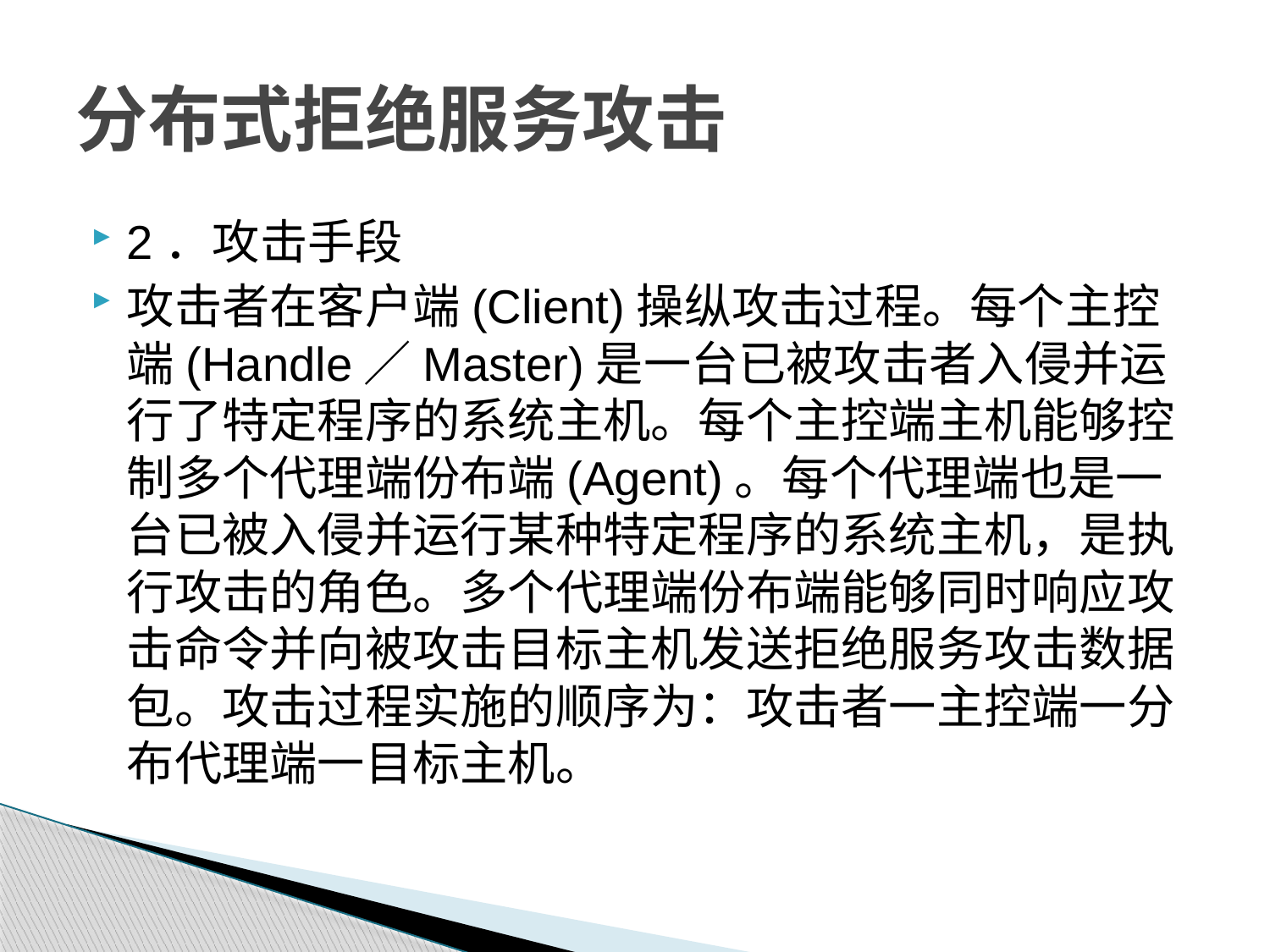

# 分布式拒绝服务攻击
2．攻击手段
攻击者在客户端(Client)操纵攻击过程。每个主控端(Handle／Master)是一台已被攻击者入侵并运行了特定程序的系统主机。每个主控端主机能够控制多个代理端份布端(Agent)。每个代理端也是一台已被入侵并运行某种特定程序的系统主机，是执行攻击的角色。多个代理端份布端能够同时响应攻击命令并向被攻击目标主机发送拒绝服务攻击数据包。攻击过程实施的顺序为：攻击者一主控端一分布代理端一目标主机。